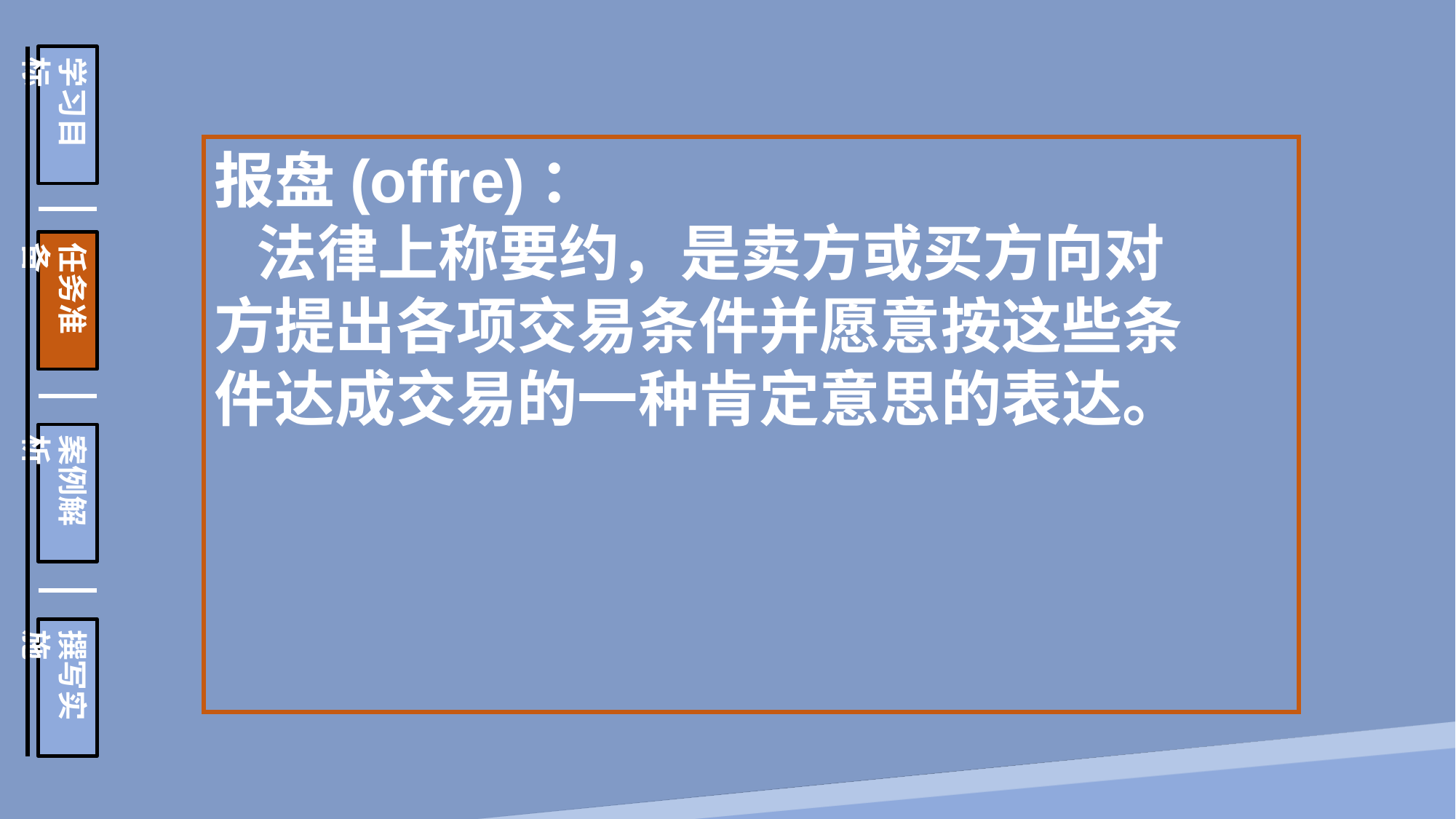

学习目标
任务准备
案例解析
撰写实施
报盘(offre)：
  法律上称要约，是卖方或买方向对方提出各项交易条件并愿意按这些条件达成交易的一种肯定意思的表达。